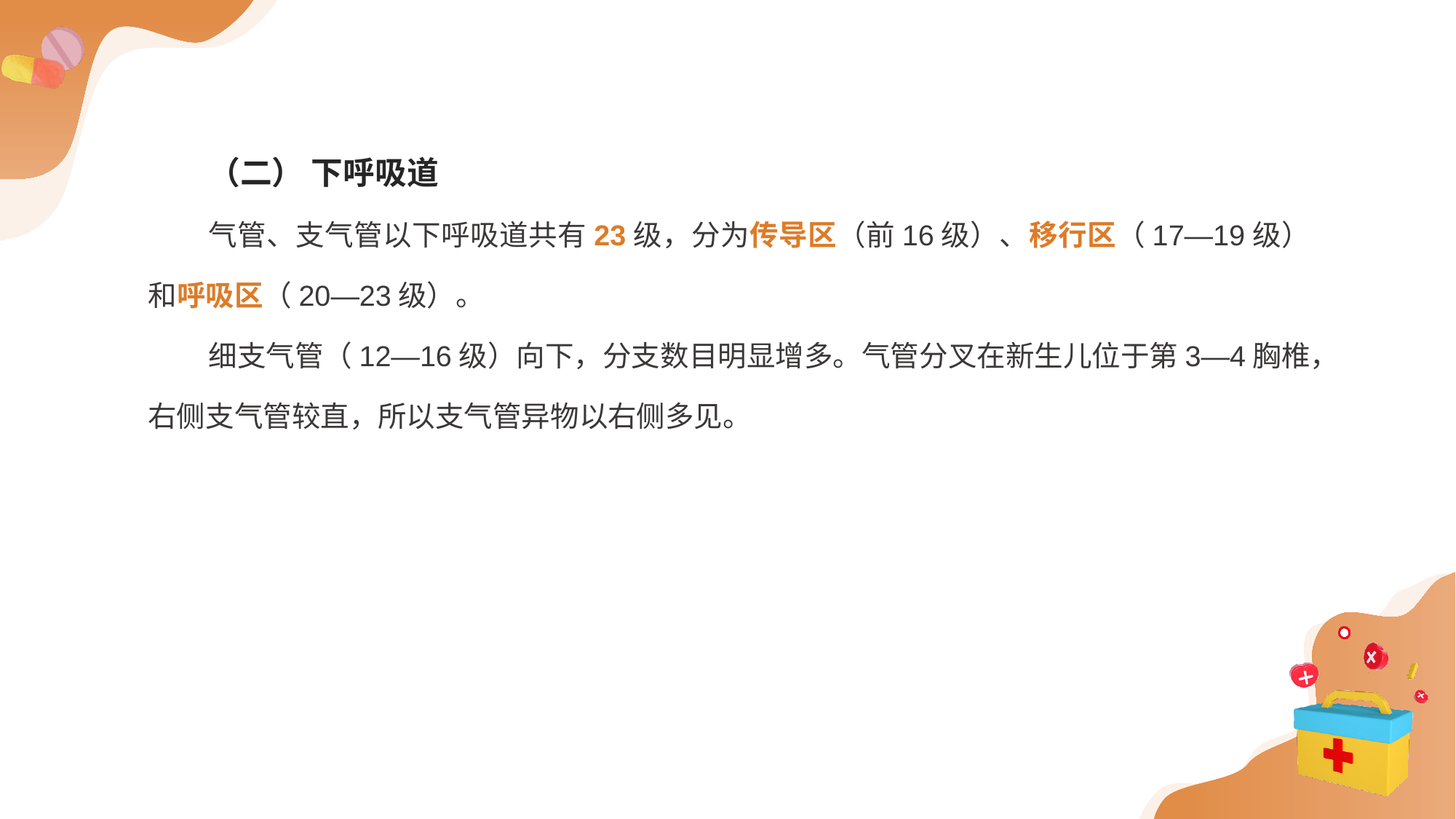

（二） 下呼吸道
气管、支气管以下呼吸道共有23级，分为传导区（前16级）、移行区（17—19级）和呼吸区（20—23级）。
细支气管（12—16级）向下，分支数目明显增多。气管分叉在新生儿位于第3—4胸椎，右侧支气管较直，所以支气管异物以右侧多见。